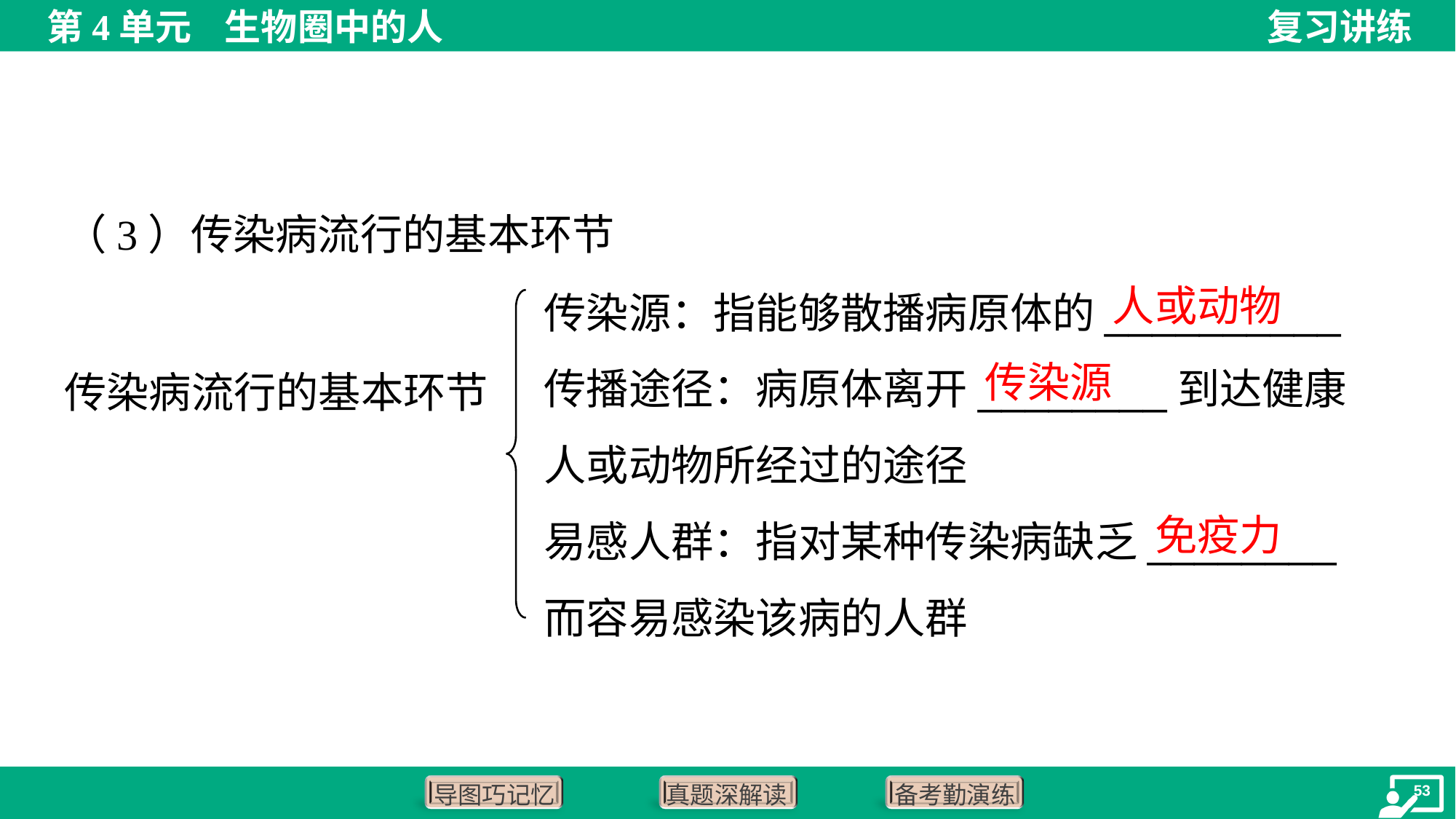

（3）传染病流行的基本环节
人或动物
传染源：指能够散播病原体的__________
传播途径：病原体离开________到达健康人或动物所经过的途径
易感人群：指对某种传染病缺乏________而容易感染该病的人群

传染源
传染病流行的基本环节

免疫力